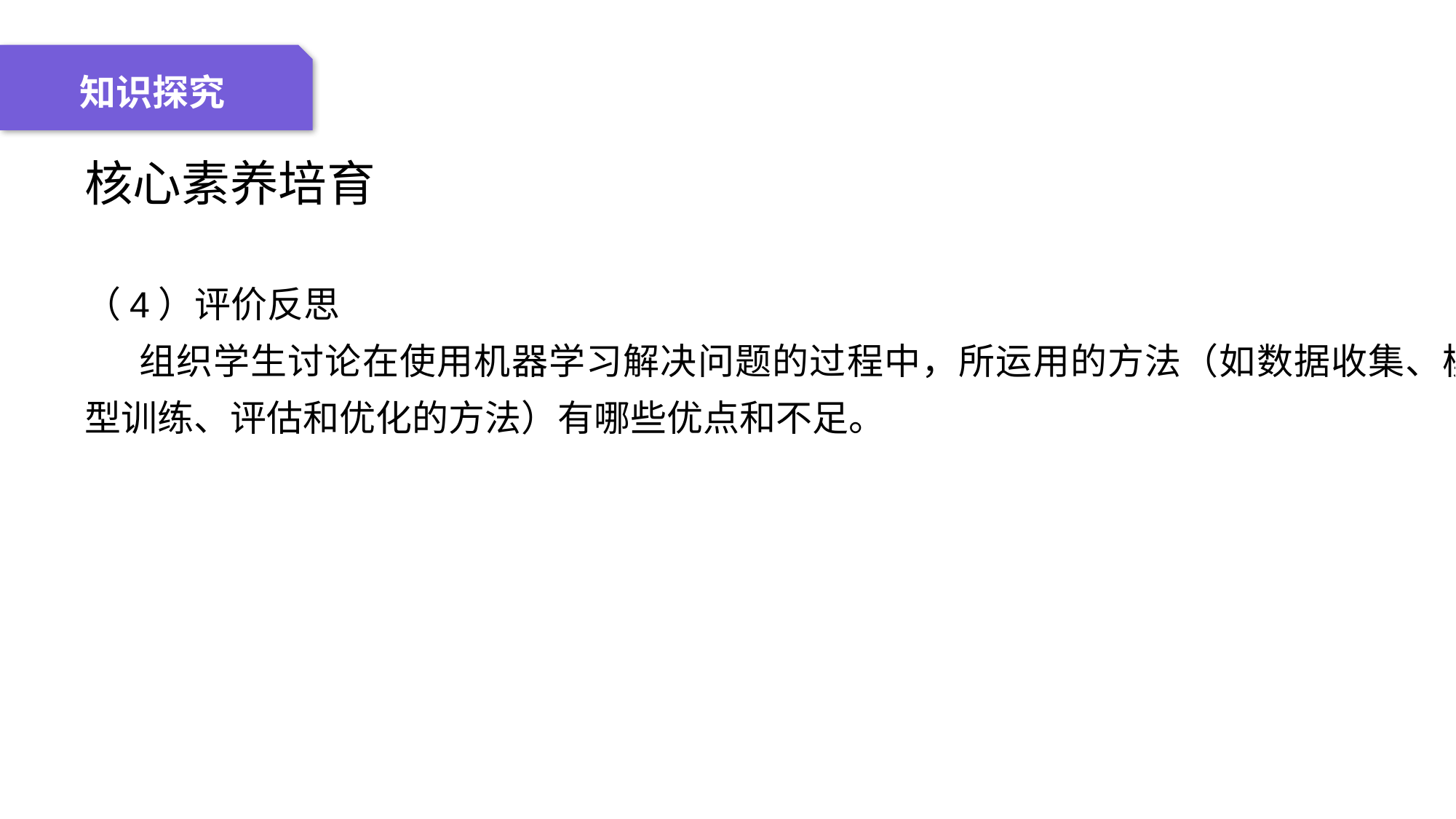

04 名词解释
01 准备过程
02 整体结构
03 重点说明
知识探究
核心素养培育

（4）评价反思
组织学生讨论在使用机器学习解决问题的过程中，所运用的方法（如数据收集、模型训练、评估和优化的方法）有哪些优点和不足。